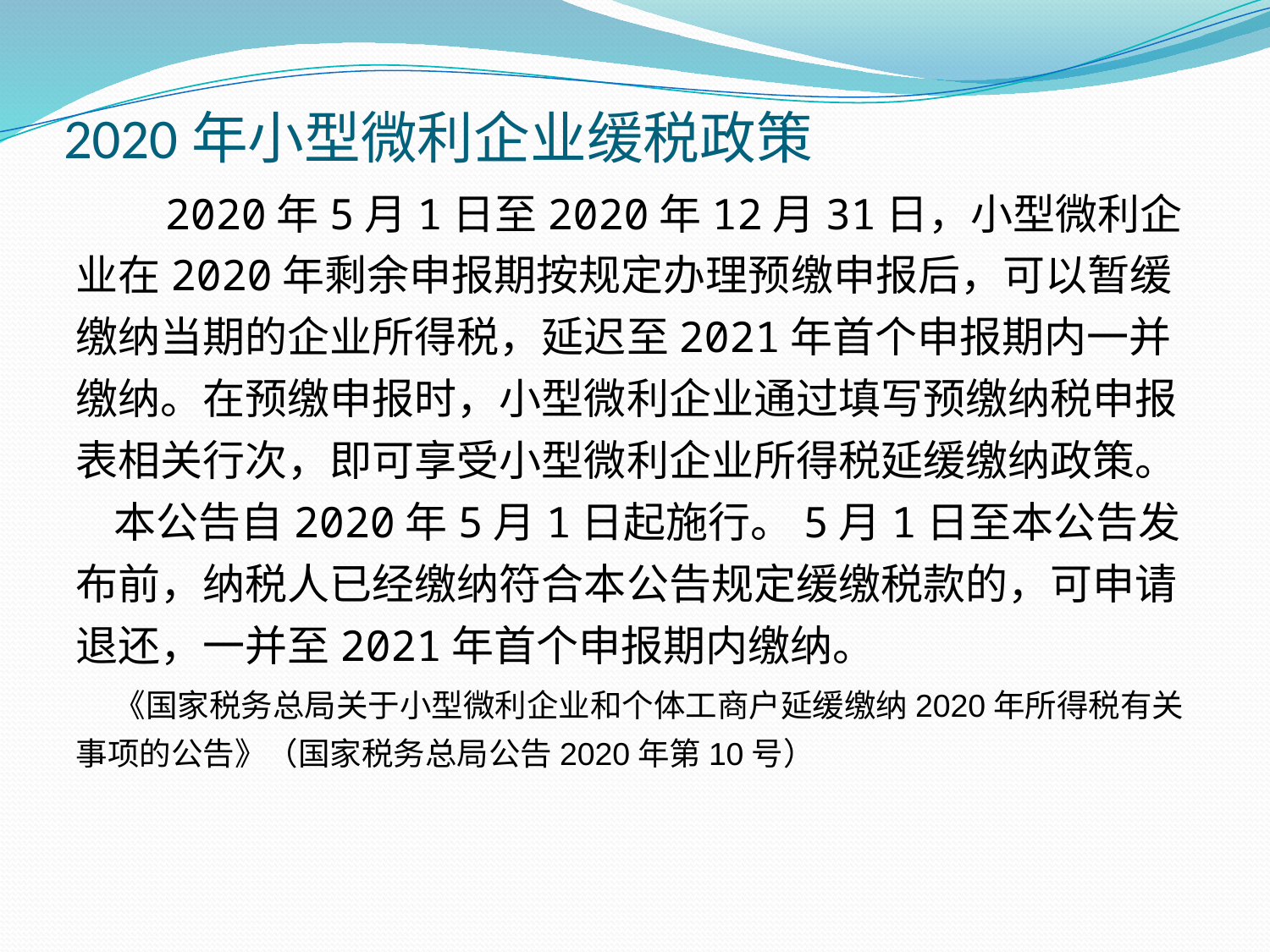

# 2020年小型微利企业缓税政策
  2020年5月1日至2020年12月31日，小型微利企业在2020年剩余申报期按规定办理预缴申报后，可以暂缓缴纳当期的企业所得税，延迟至2021年首个申报期内一并缴纳。在预缴申报时，小型微利企业通过填写预缴纳税申报表相关行次，即可享受小型微利企业所得税延缓缴纳政策。
本公告自2020年5月1日起施行。5月1日至本公告发布前，纳税人已经缴纳符合本公告规定缓缴税款的，可申请退还，一并至2021年首个申报期内缴纳。
《国家税务总局关于小型微利企业和个体工商户延缓缴纳2020年所得税有关事项的公告》（国家税务总局公告2020年第10号）